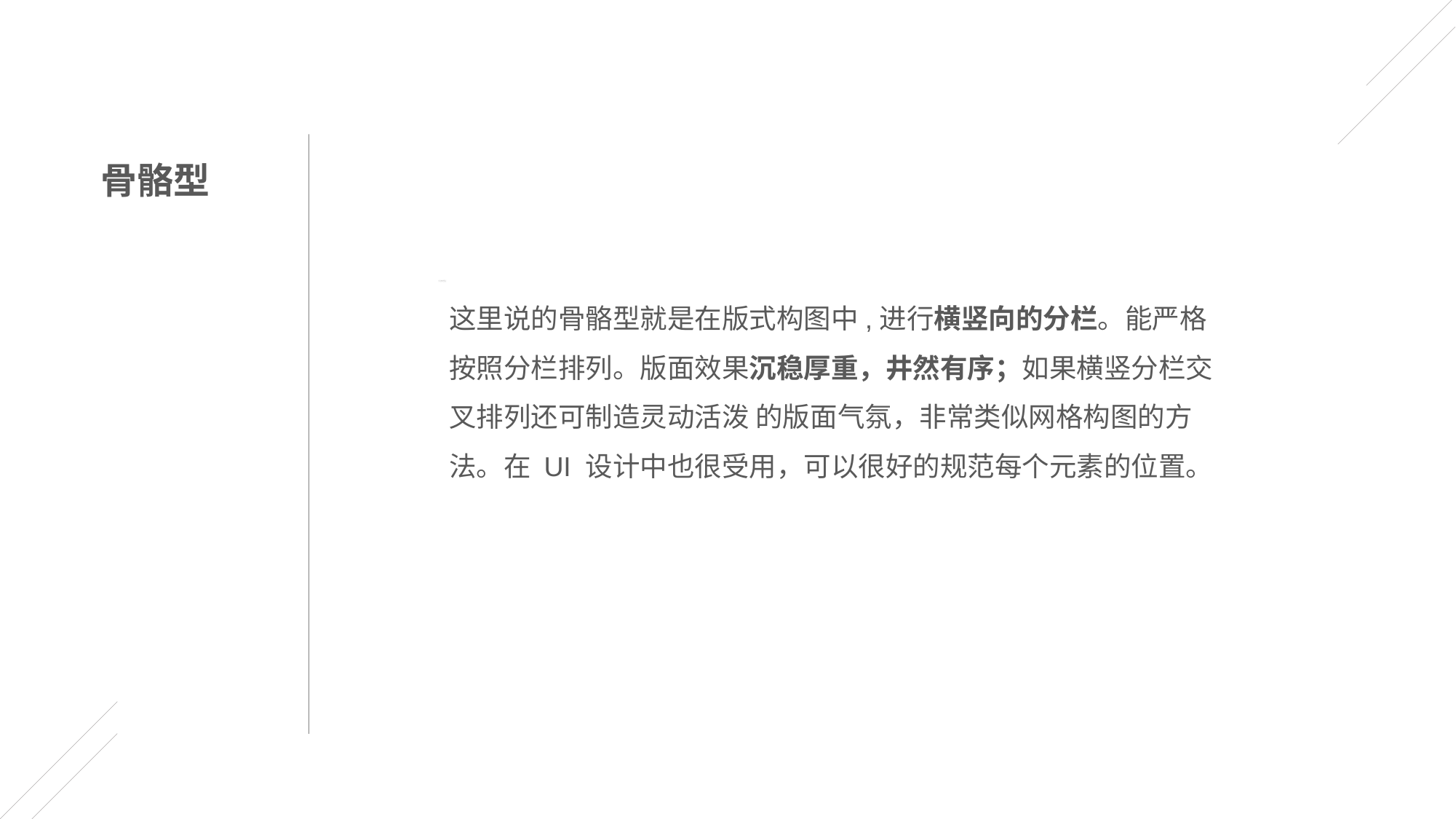

骨骼型
这里说的骨骼型就是在版式构图中,进行横竖向的分栏。能严格按照分栏排列。版面效果沉稳厚重，井然有序；如果横竖分栏交叉排列还可制造灵动活泼 的版面气氛，非常类似网格构图的方法。在 UI 设计中也很受用，可以很好的规范每个元素的位置。